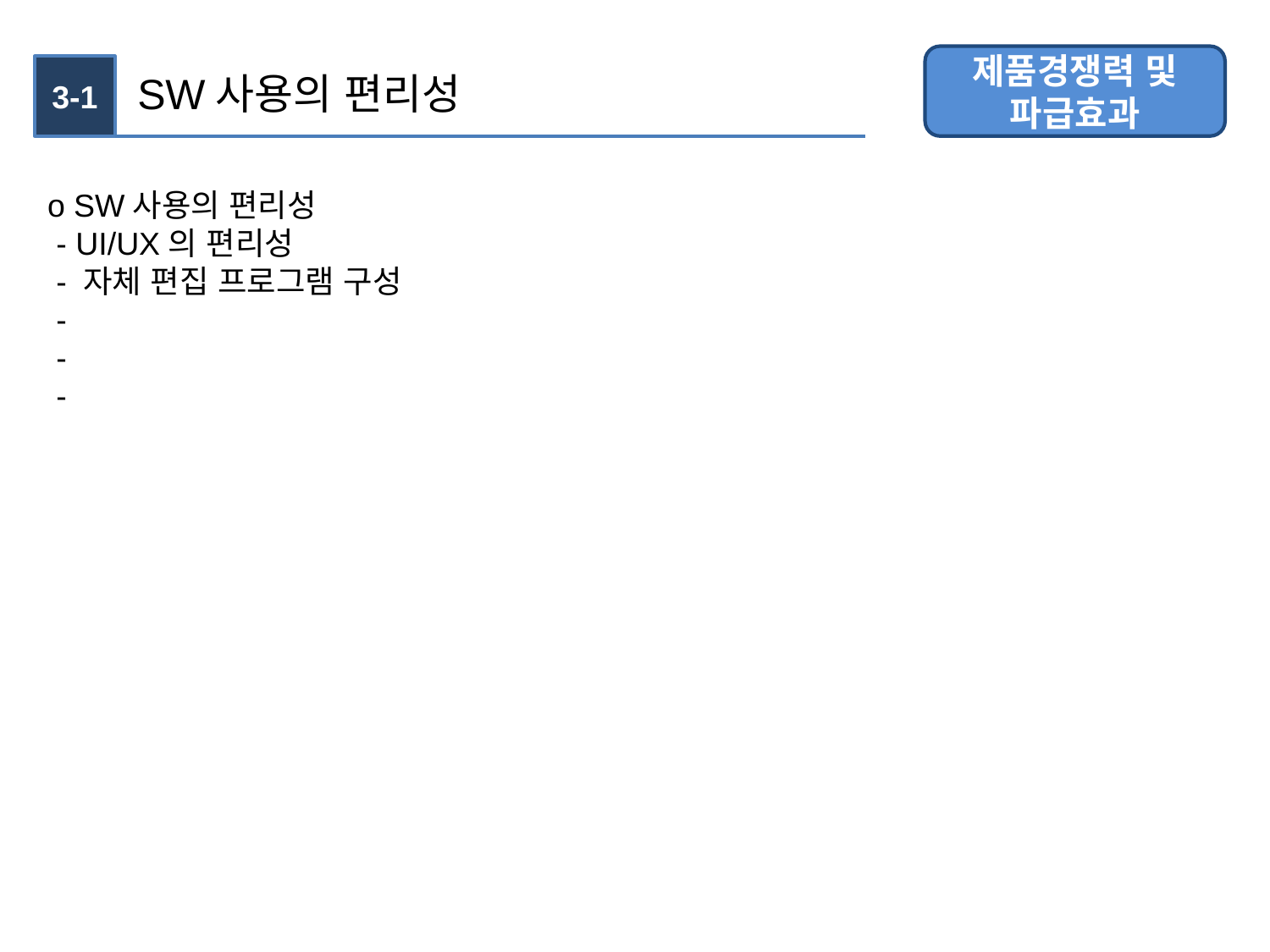

제품경쟁력 및 파급효과
3-1
SW사용의 편리성
o SW사용의 편리성
 - UI/UX의 편리성
 - 자체 편집 프로그램 구성
 -
 -
 -